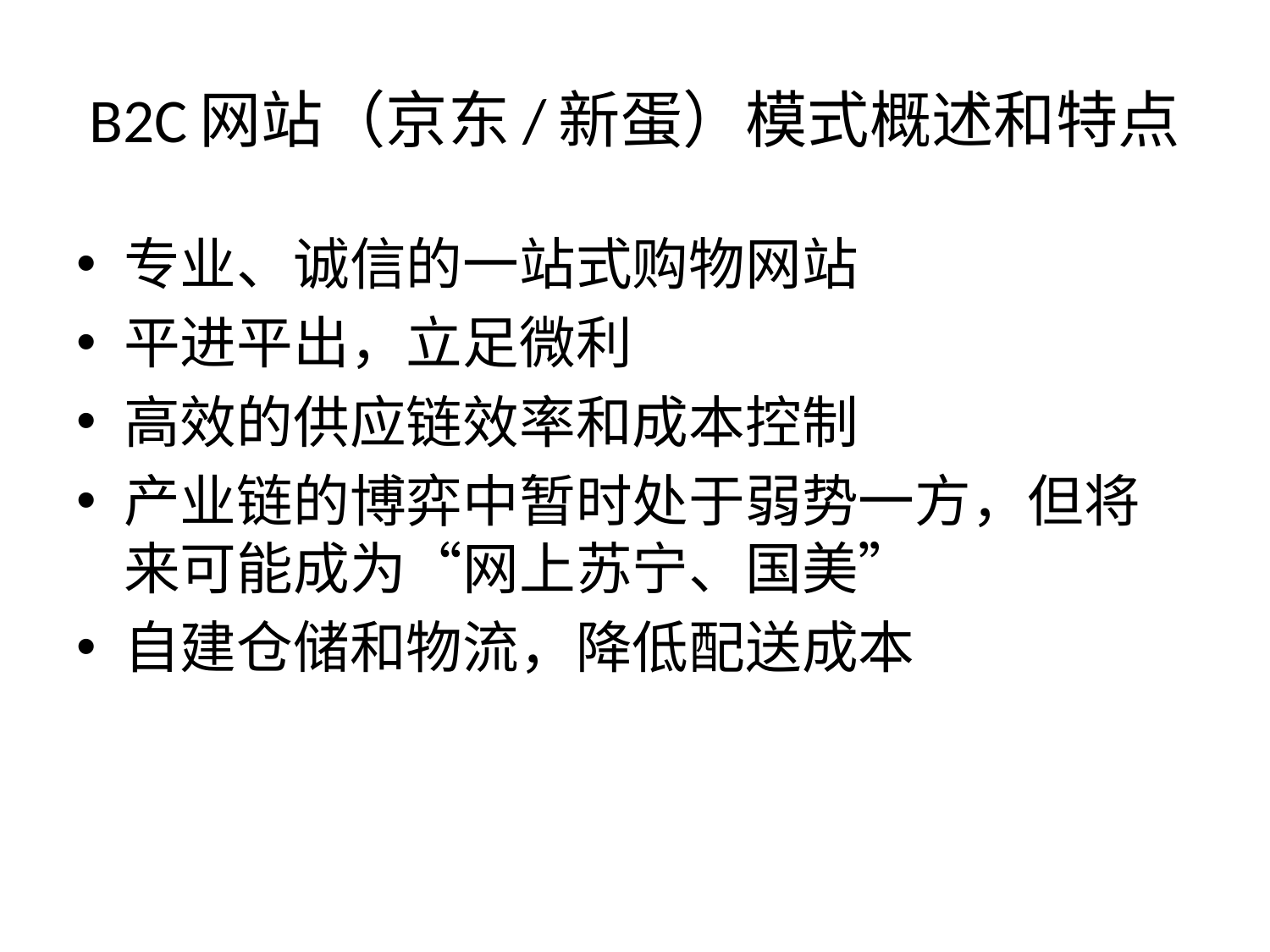

# B2C网站（京东/新蛋）模式概述和特点
专业、诚信的一站式购物网站
平进平出，立足微利
高效的供应链效率和成本控制
产业链的博弈中暂时处于弱势一方，但将来可能成为“网上苏宁、国美”
自建仓储和物流，降低配送成本